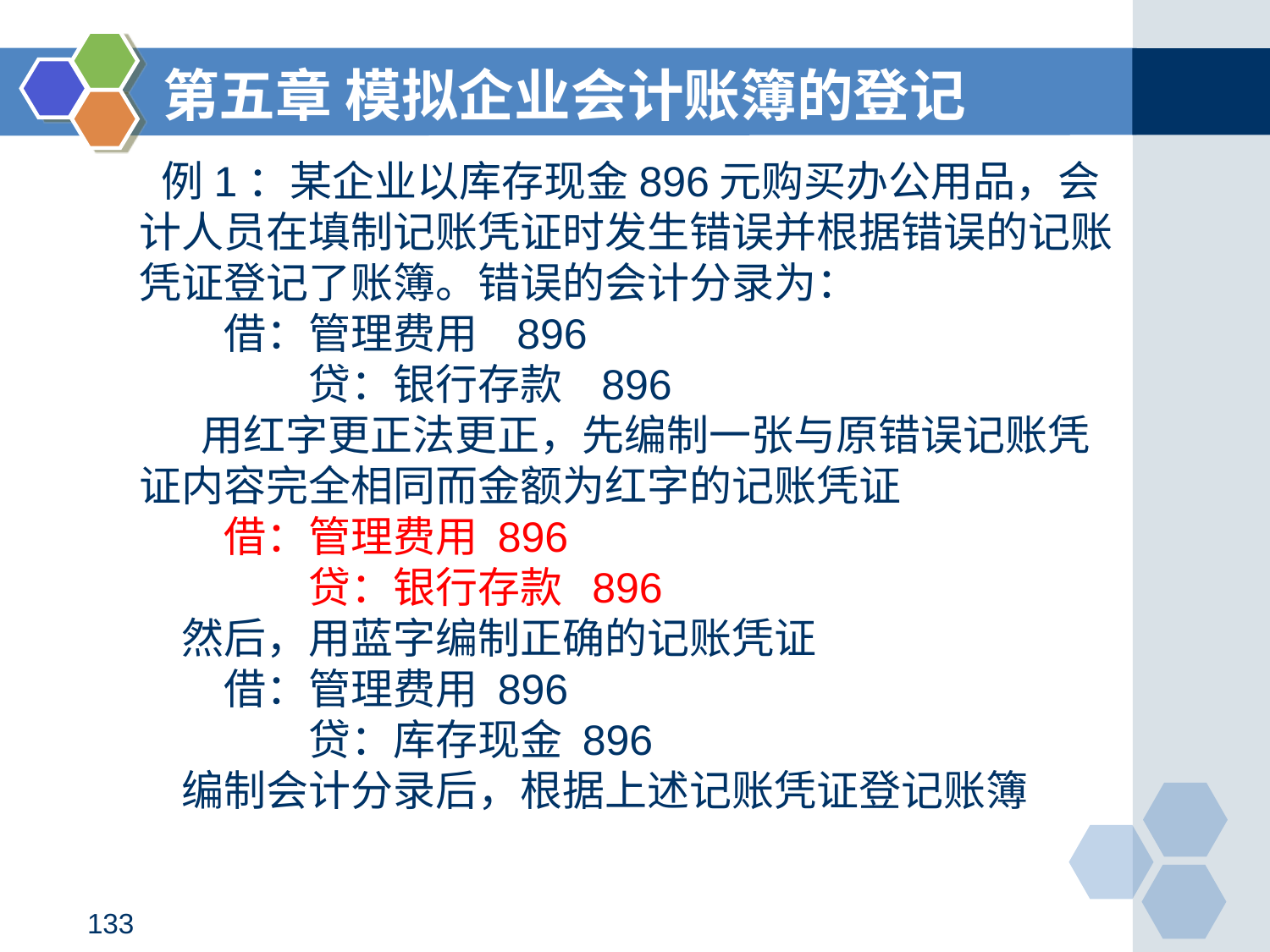

第五章 模拟企业会计账簿的登记
  例1：某企业以库存现金896元购买办公用品，会计人员在填制记账凭证时发生错误并根据错误的记账凭证登记了账簿。错误的会计分录为：
　　借：管理费用   896
　　　　贷：银行存款   896
　  用红字更正法更正，先编制一张与原错误记账凭证内容完全相同而金额为红字的记账凭证
　　借：管理费用 896
　　　　贷：银行存款  896
　然后，用蓝字编制正确的记账凭证
　　借：管理费用 896
　　　　贷：库存现金 896
　编制会计分录后，根据上述记账凭证登记账簿